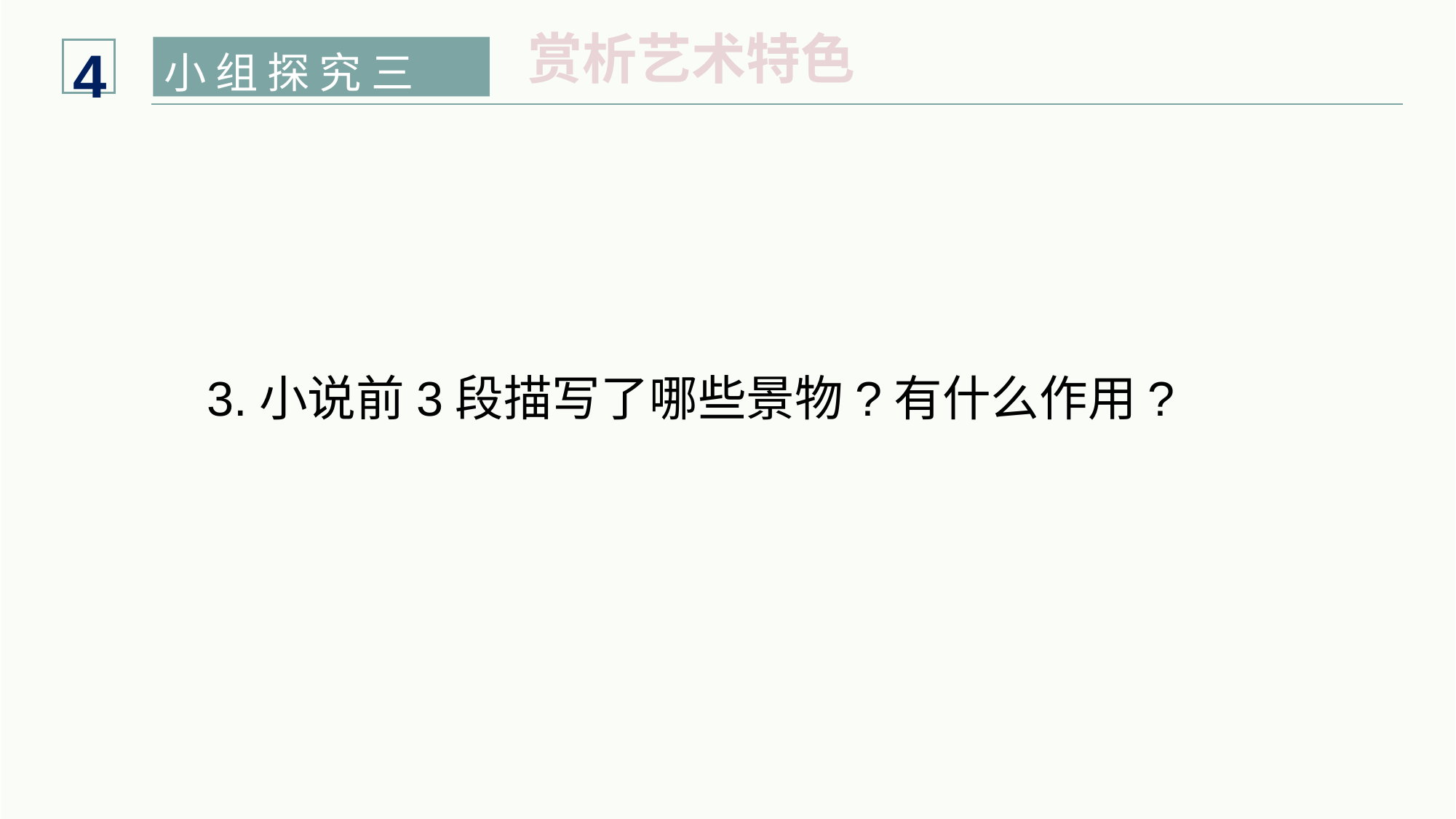

4
赏析艺术特色
小 组 探 究 三

3.小说前3段描写了哪些景物?有什么作用?